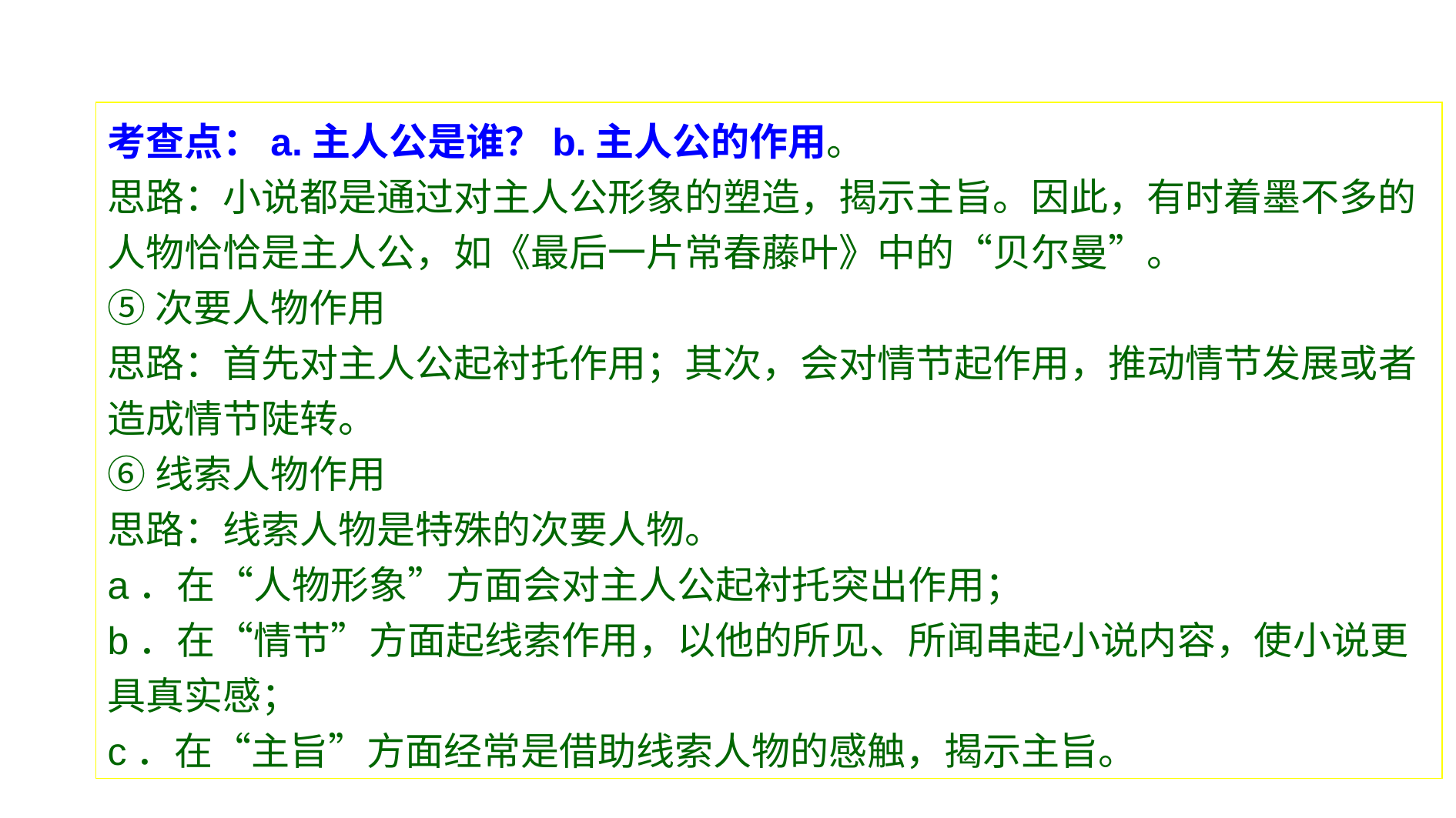

考查点：a.主人公是谁？b.主人公的作用。
思路：小说都是通过对主人公形象的塑造，揭示主旨。因此，有时着墨不多的人物恰恰是主人公，如《最后一片常春藤叶》中的“贝尔曼”。
⑤次要人物作用
思路：首先对主人公起衬托作用；其次，会对情节起作用，推动情节发展或者造成情节陡转。
⑥线索人物作用
思路：线索人物是特殊的次要人物。
a．在“人物形象”方面会对主人公起衬托突出作用；
b．在“情节”方面起线索作用，以他的所见、所闻串起小说内容，使小说更具真实感；
c．在“主旨”方面经常是借助线索人物的感触，揭示主旨。